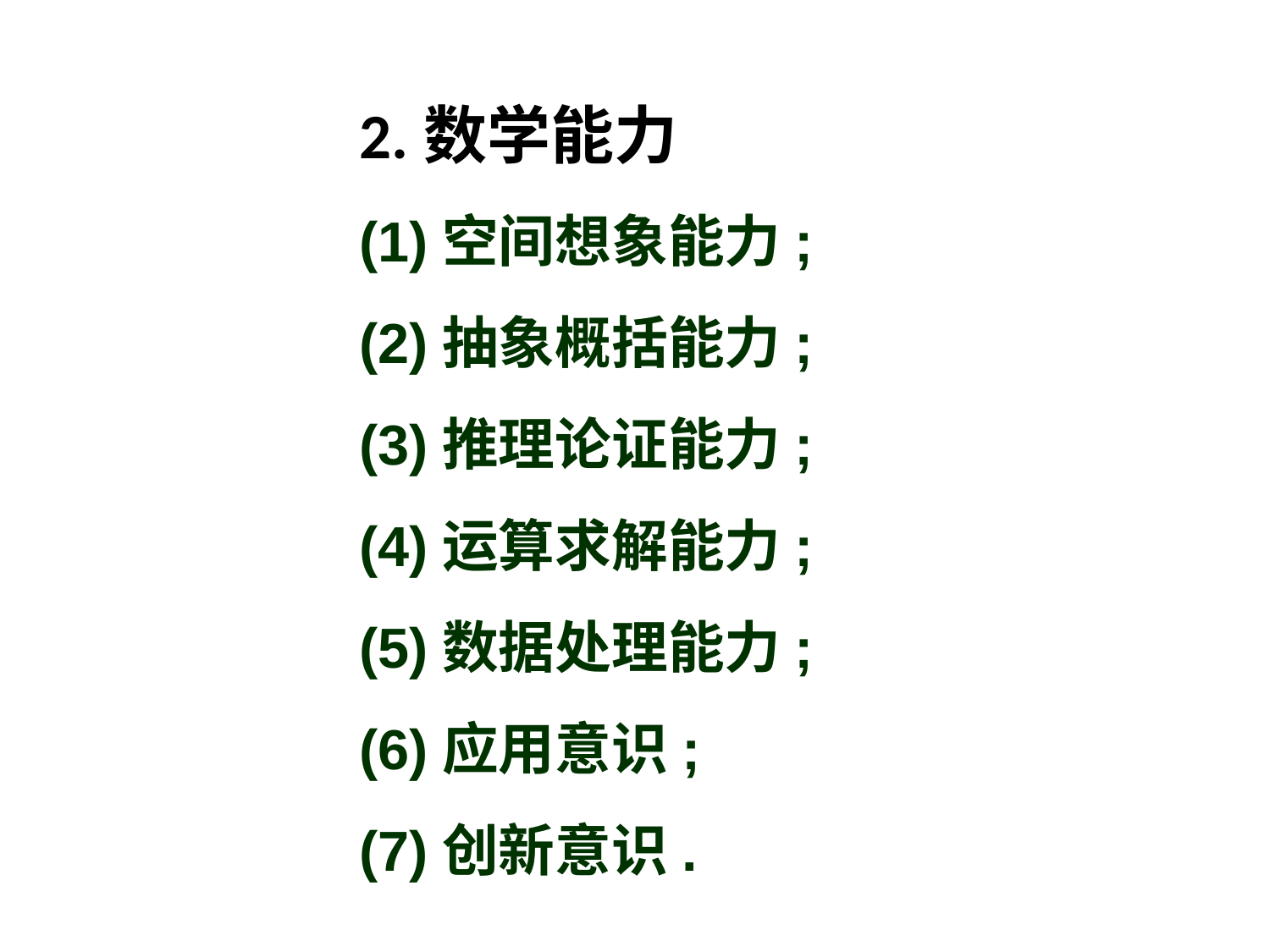

2.数学能力
(1)空间想象能力;
(2)抽象概括能力;
(3)推理论证能力;
(4)运算求解能力;
(5)数据处理能力;
(6)应用意识;
(7)创新意识.